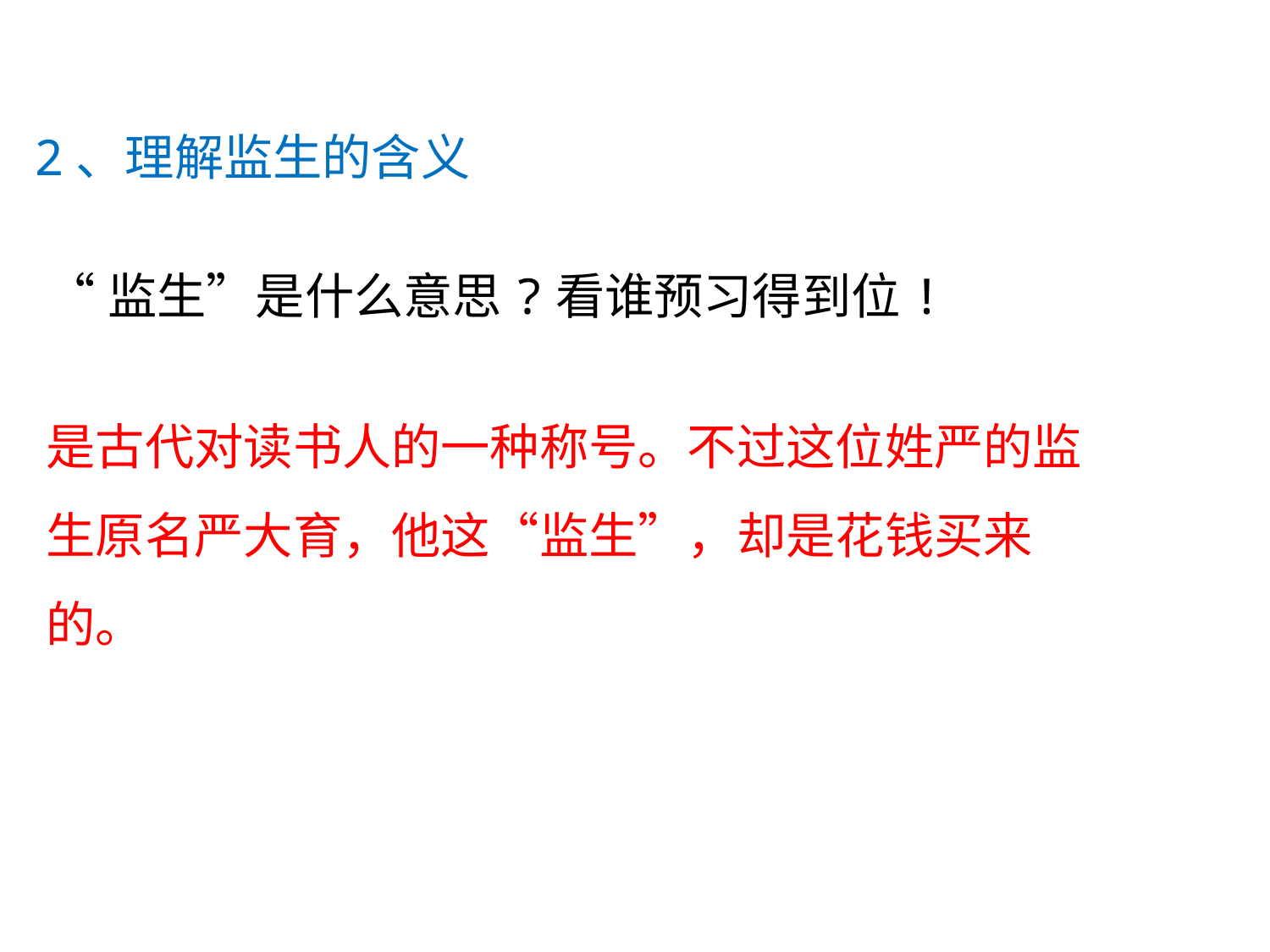

2、理解监生的含义
“监生”是什么意思?看谁预习得到位!
是古代对读书人的一种称号。不过这位姓严的监生原名严大育，他这“监生”，却是花钱买来的。